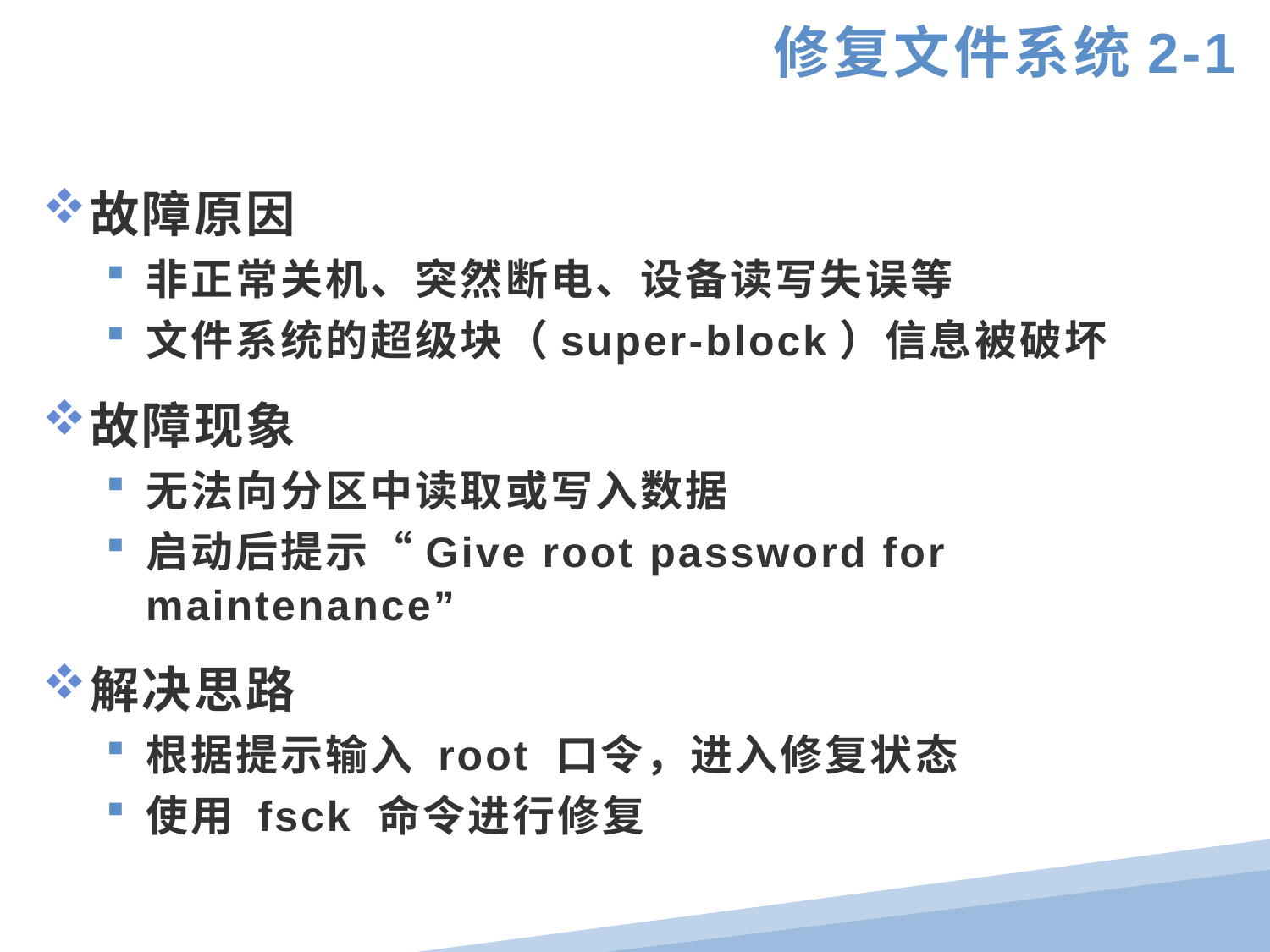

修复文件系统2-1
故障原因
非正常关机、突然断电、设备读写失误等
文件系统的超级块（super-block）信息被破坏
故障现象
无法向分区中读取或写入数据
启动后提示“Give root password for maintenance”
解决思路
根据提示输入 root 口令，进入修复状态
使用 fsck 命令进行修复